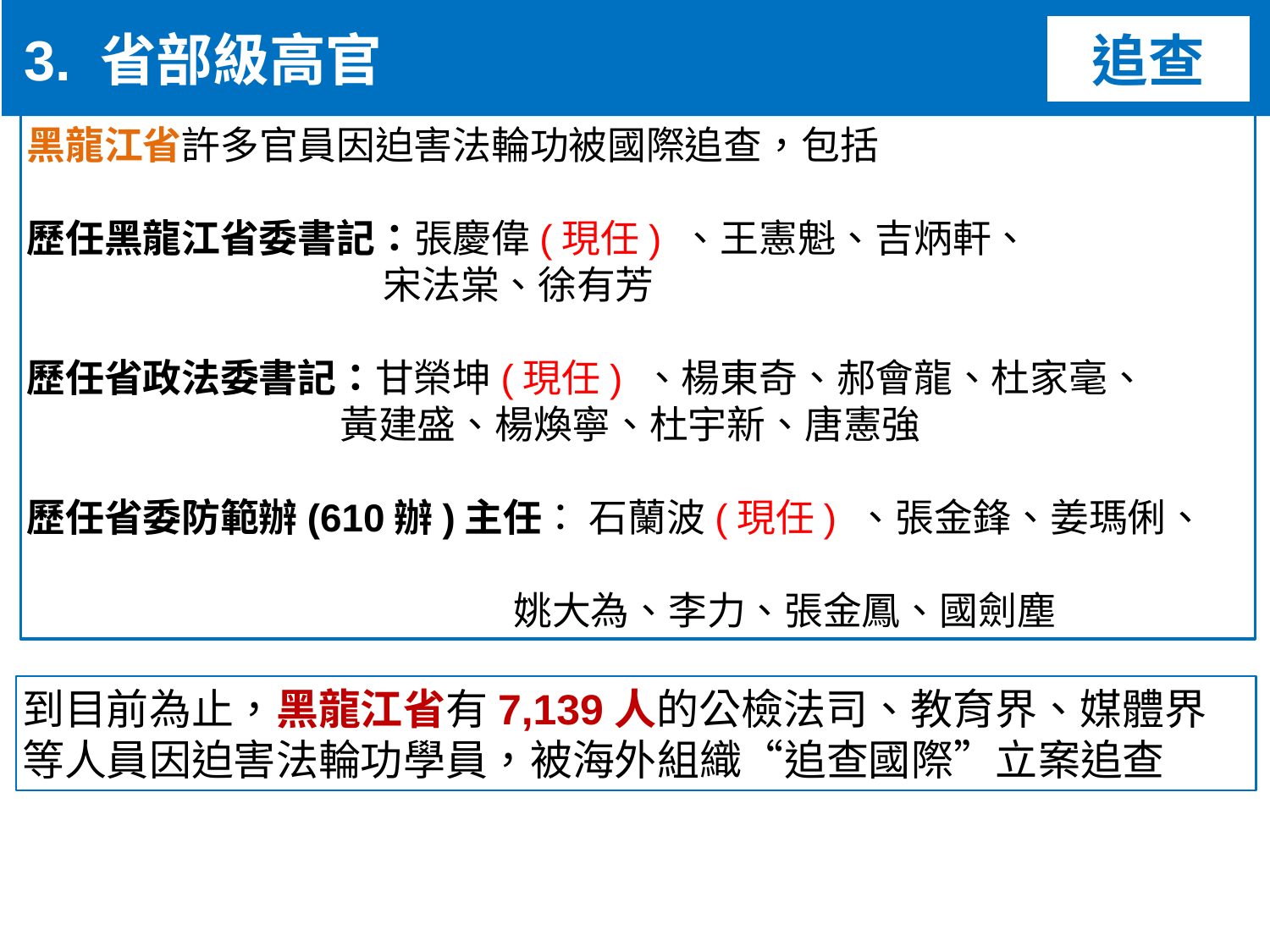

3. 省部級高官
追查

黑龍江省許多官員因迫害法輪功被國際追查，包括

歷任黑龍江省委書記：張慶偉(現任) 、王憲魁、吉炳軒、
                                        宋法棠、徐有芳

歷任省政法委書記：甘榮坤(現任) 、楊東奇、郝會龍、杜家毫、
                                   黃建盛、楊煥寧、杜宇新、唐憲強

歷任省委防範辦(610辦)主任： 石蘭波(現任) 、張金鋒、姜瑪俐、
                                                       姚大為、李力、張金鳳、國劍塵
到目前為止，黑龍江省有7,139人的公檢法司、教育界、媒體界
等人員因迫害法輪功學員，被海外組織“追查國際”立案追查